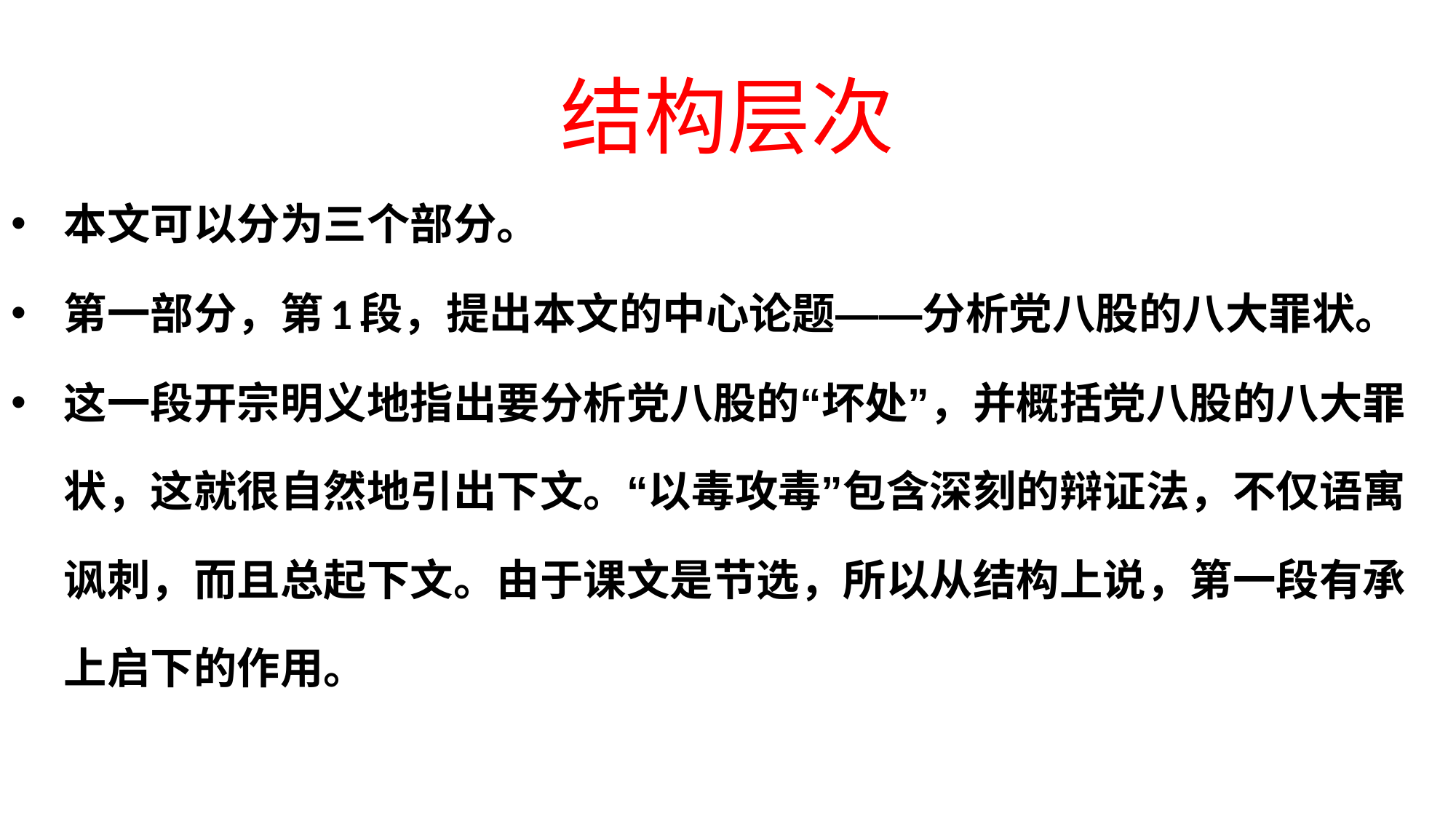

# 结构层次
本文可以分为三个部分。
第一部分，第1段，提出本文的中心论题——分析党八股的八大罪状。
这一段开宗明义地指出要分析党八股的“坏处”，并概括党八股的八大罪状，这就很自然地引出下文。“以毒攻毒”包含深刻的辩证法，不仅语寓讽刺，而且总起下文。由于课文是节选，所以从结构上说，第一段有承上启下的作用。